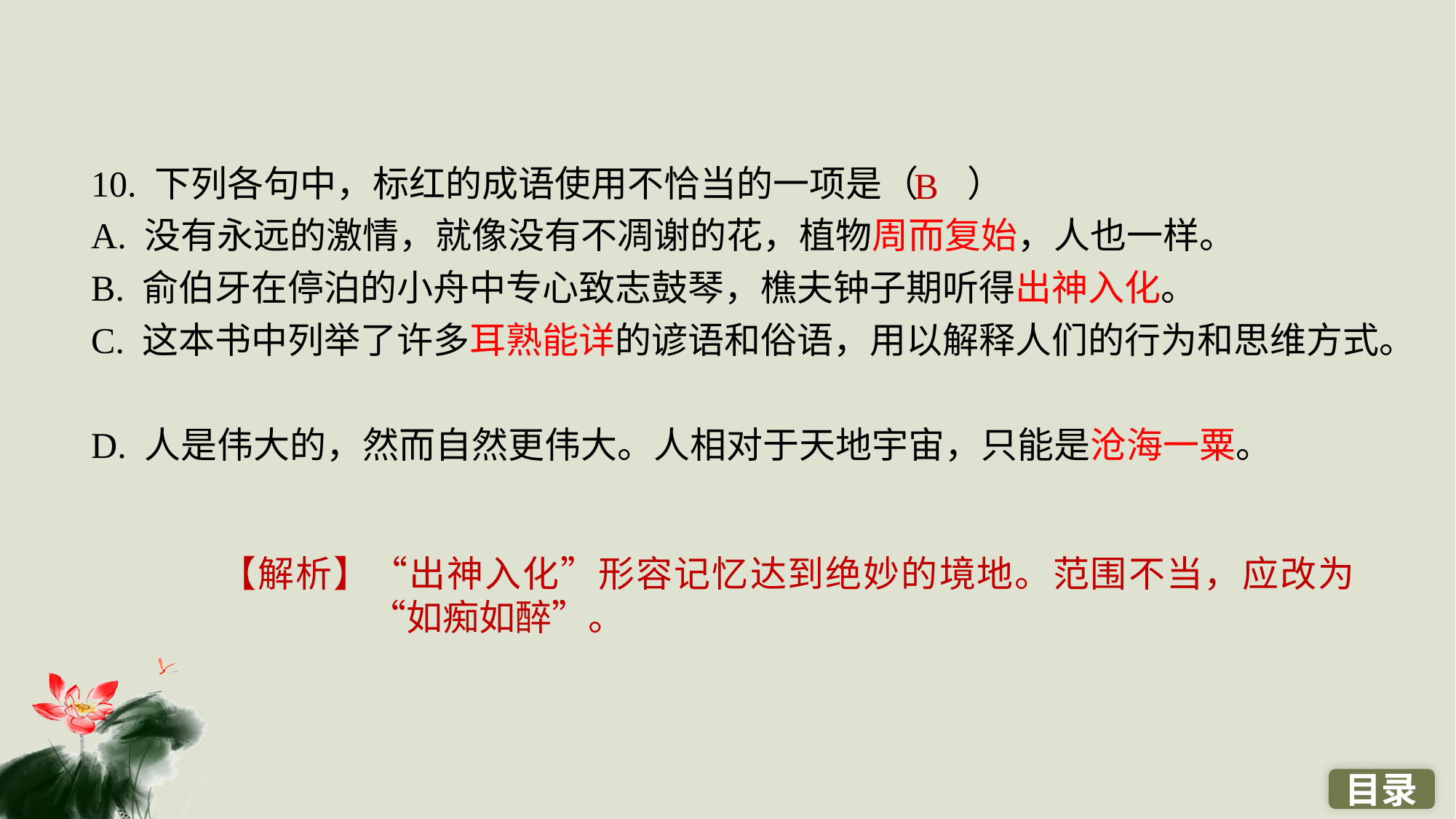

10. 下列各句中，标红的成语使用不恰当的一项是（      ）
A. 没有永远的激情，就像没有不凋谢的花，植物周而复始，人也一样。
B. 俞伯牙在停泊的小舟中专心致志鼓琴，樵夫钟子期听得出神入化。
C. 这本书中列举了许多耳熟能详的谚语和俗语，用以解释人们的行为和思维方式。
D. 人是伟大的，然而自然更伟大。人相对于天地宇宙，只能是沧海一粟。
B
【解析】“出神入化”形容记忆达到绝妙的境地。范围不当，应改为“如痴如醉”。